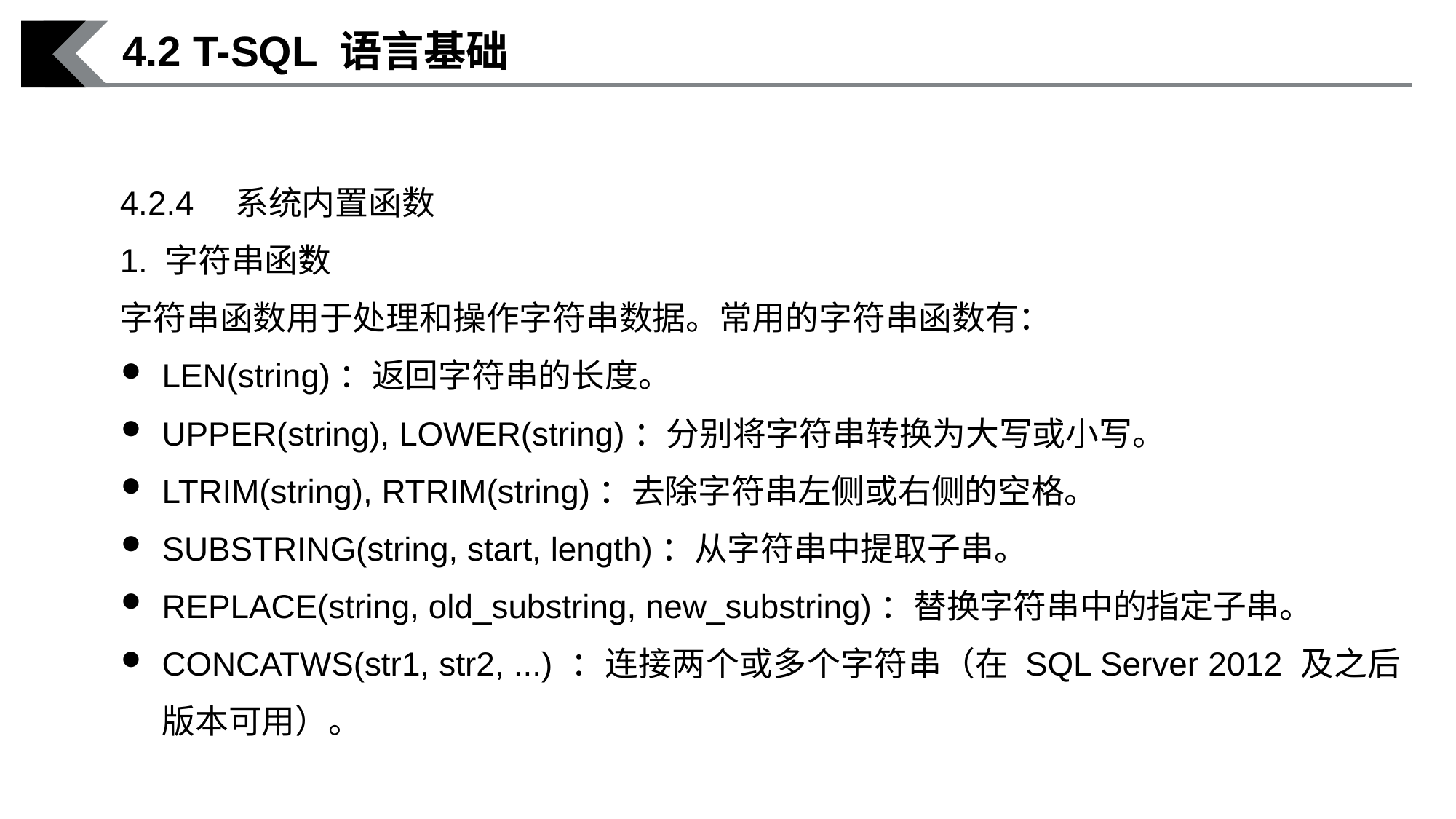

4.2 T-SQL 语言基础
4.2.4　系统内置函数
1. 字符串函数
字符串函数用于处理和操作字符串数据。常用的字符串函数有：
LEN(string)：返回字符串的长度。
UPPER(string), LOWER(string)：分别将字符串转换为大写或小写。
LTRIM(string), RTRIM(string)：去除字符串左侧或右侧的空格。
SUBSTRING(string, start, length)：从字符串中提取子串。
REPLACE(string, old_substring, new_substring)：替换字符串中的指定子串。
CONCATWS(str1, str2, ...) ：连接两个或多个字符串（在 SQL Server 2012 及之后版本可用）。